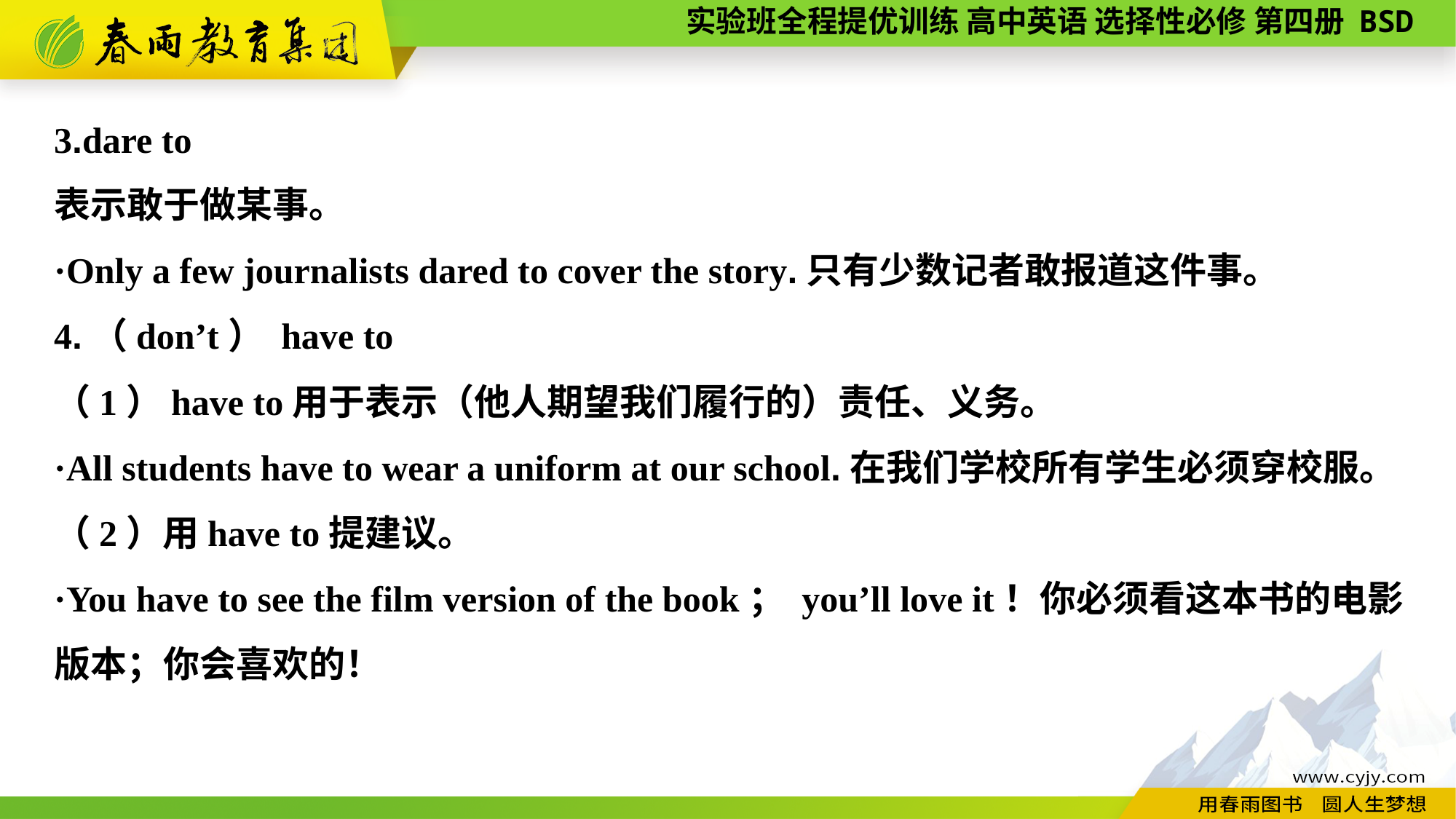

3.dare to
表示敢于做某事。
·Only a few journalists dared to cover the story.只有少数记者敢报道这件事。
4.（don’t） have to
（1）have to用于表示（他人期望我们履行的）责任、义务。
·All students have to wear a uniform at our school.在我们学校所有学生必须穿校服。
（2）用have to提建议。
·You have to see the film version of the book； you’ll love it！你必须看这本书的电影版本；你会喜欢的！